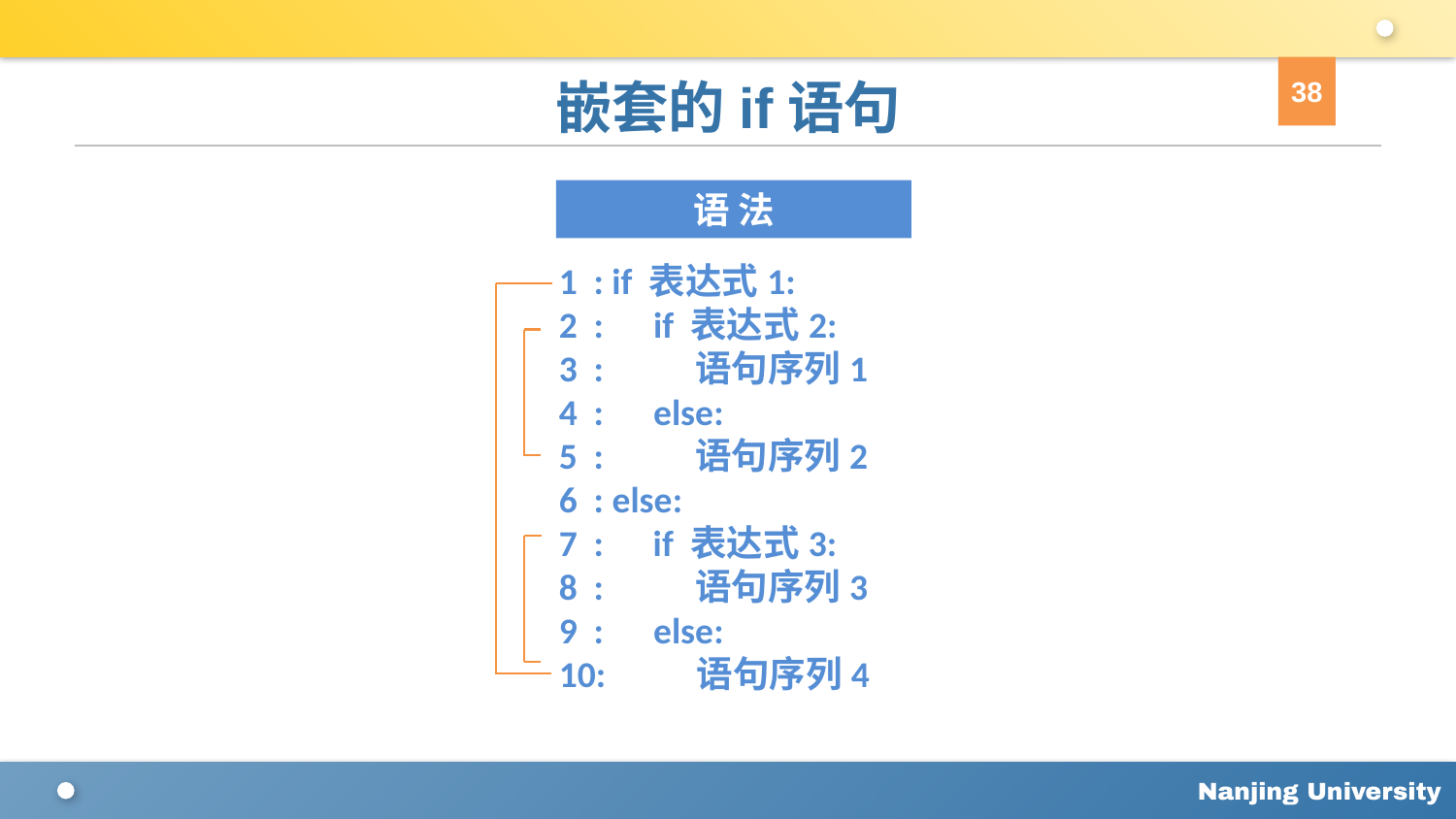

38
# 嵌套的if语句
语 法
1  : if 表达式1:
2  :      if 表达式2:
3  :          语句序列1
4  :      else:
5  :          语句序列2
6  : else:
7  :      if 表达式3:
8  :          语句序列3
9  :      else:
10:          语句序列4